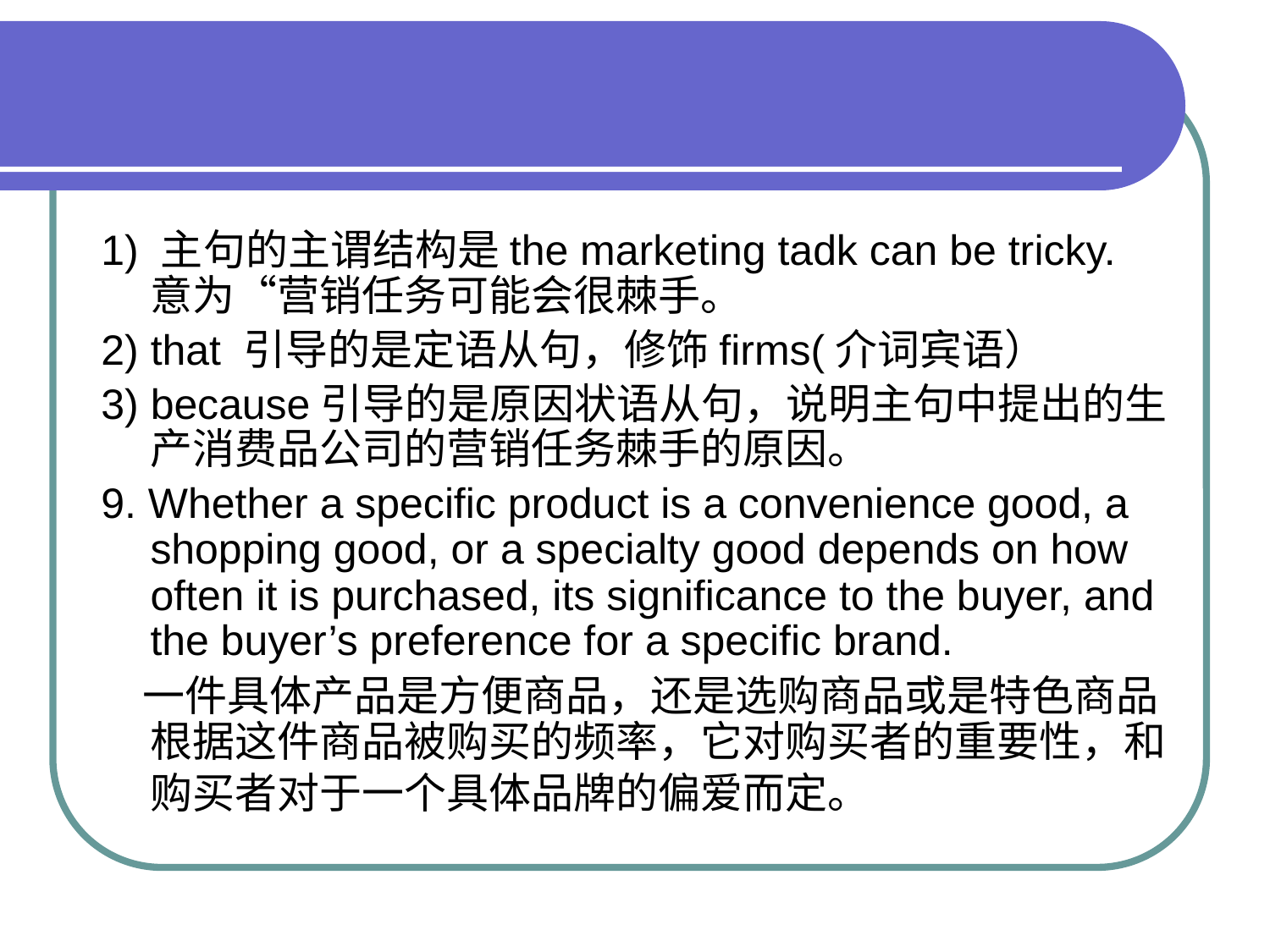

#
   1) 主句的主谓结构是the marketing tadk can be tricky. 意为“营销任务可能会很棘手。
   2) that 引导的是定语从句，修饰firms(介词宾语）
   3) because引导的是原因状语从句，说明主句中提出的生产消费品公司的营销任务棘手的原因。
   9. Whether a specific product is a convenience good, a shopping good, or a specialty good depends on how often it is purchased, its significance to the buyer, and the buyer’s preference for a specific brand.
       一件具体产品是方便商品，还是选购商品或是特色商品根据这件商品被购买的频率，它对购买者的重要性，和购买者对于一个具体品牌的偏爱而定。